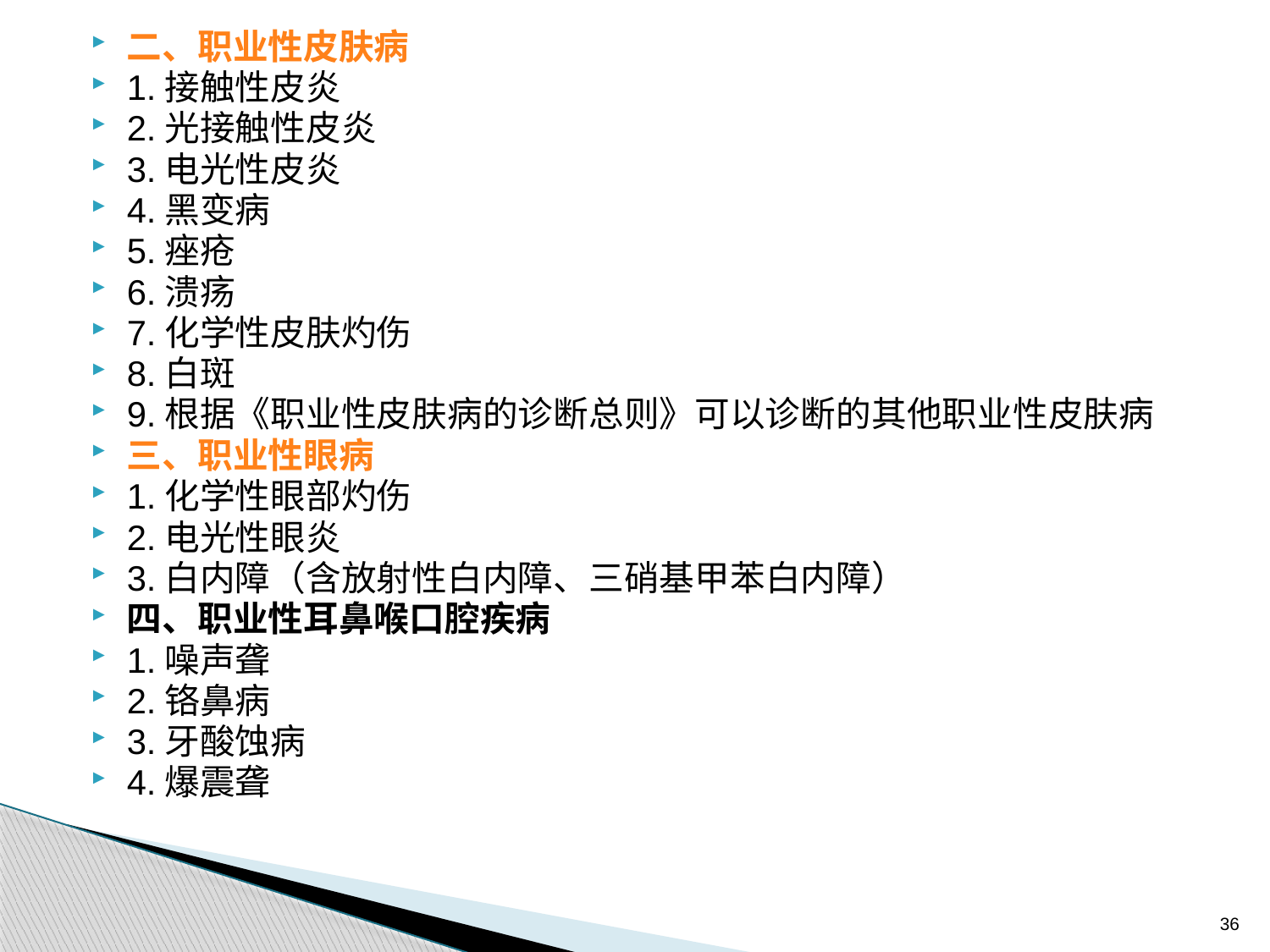

二、职业性皮肤病
1.接触性皮炎
2.光接触性皮炎
3.电光性皮炎
4.黑变病
5.痤疮
6.溃疡
7.化学性皮肤灼伤
8.白斑
9.根据《职业性皮肤病的诊断总则》可以诊断的其他职业性皮肤病
三、职业性眼病
1.化学性眼部灼伤
2.电光性眼炎
3.白内障（含放射性白内障、三硝基甲苯白内障）
四、职业性耳鼻喉口腔疾病
1.噪声聋
2.铬鼻病
3.牙酸蚀病
4.爆震聋

36